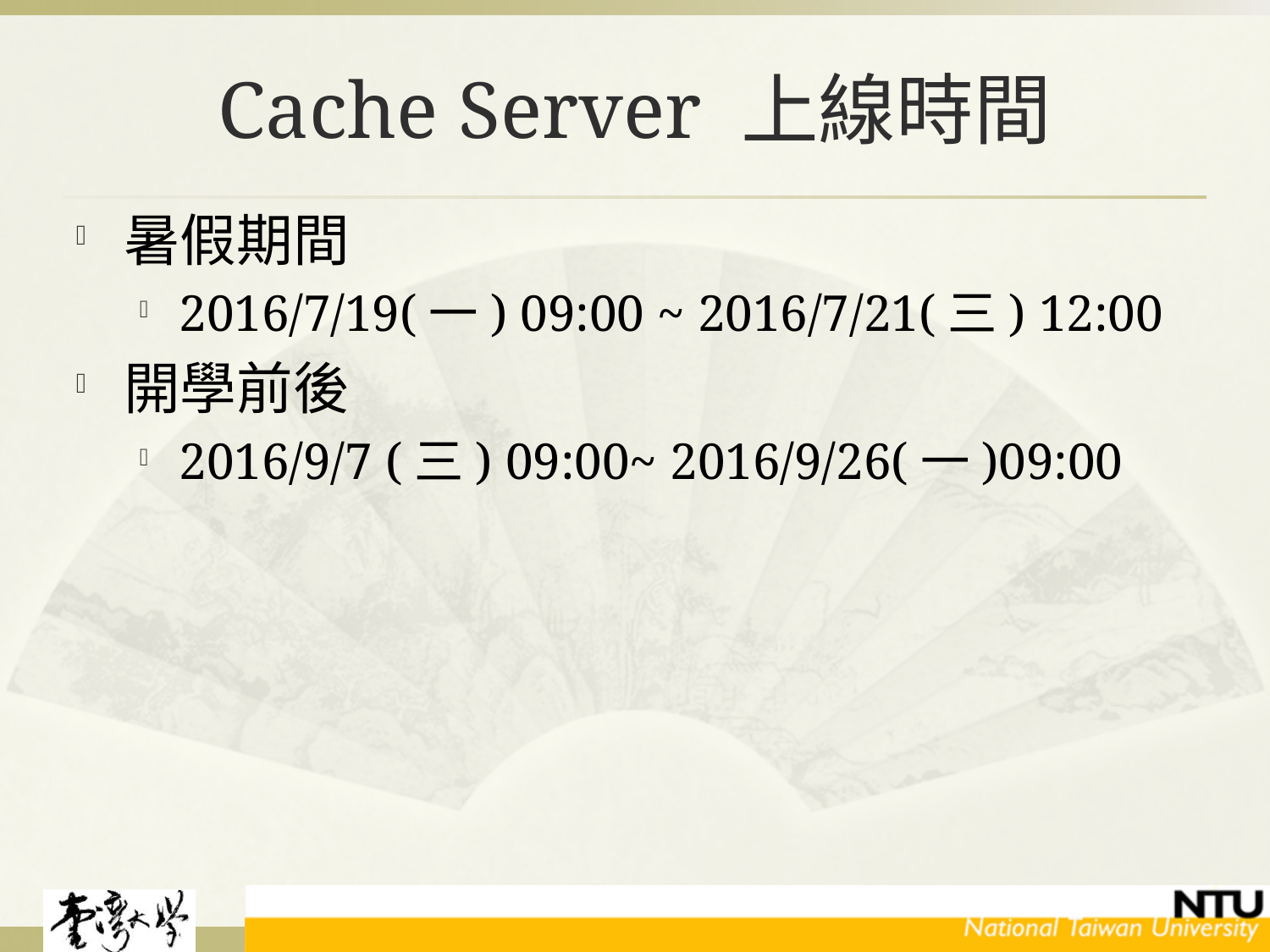

# Cache Server 上線時間
暑假期間
2016/7/19(一) 09:00 ~ 2016/7/21(三) 12:00
開學前後
2016/9/7 (三) 09:00~ 2016/9/26(一)09:00